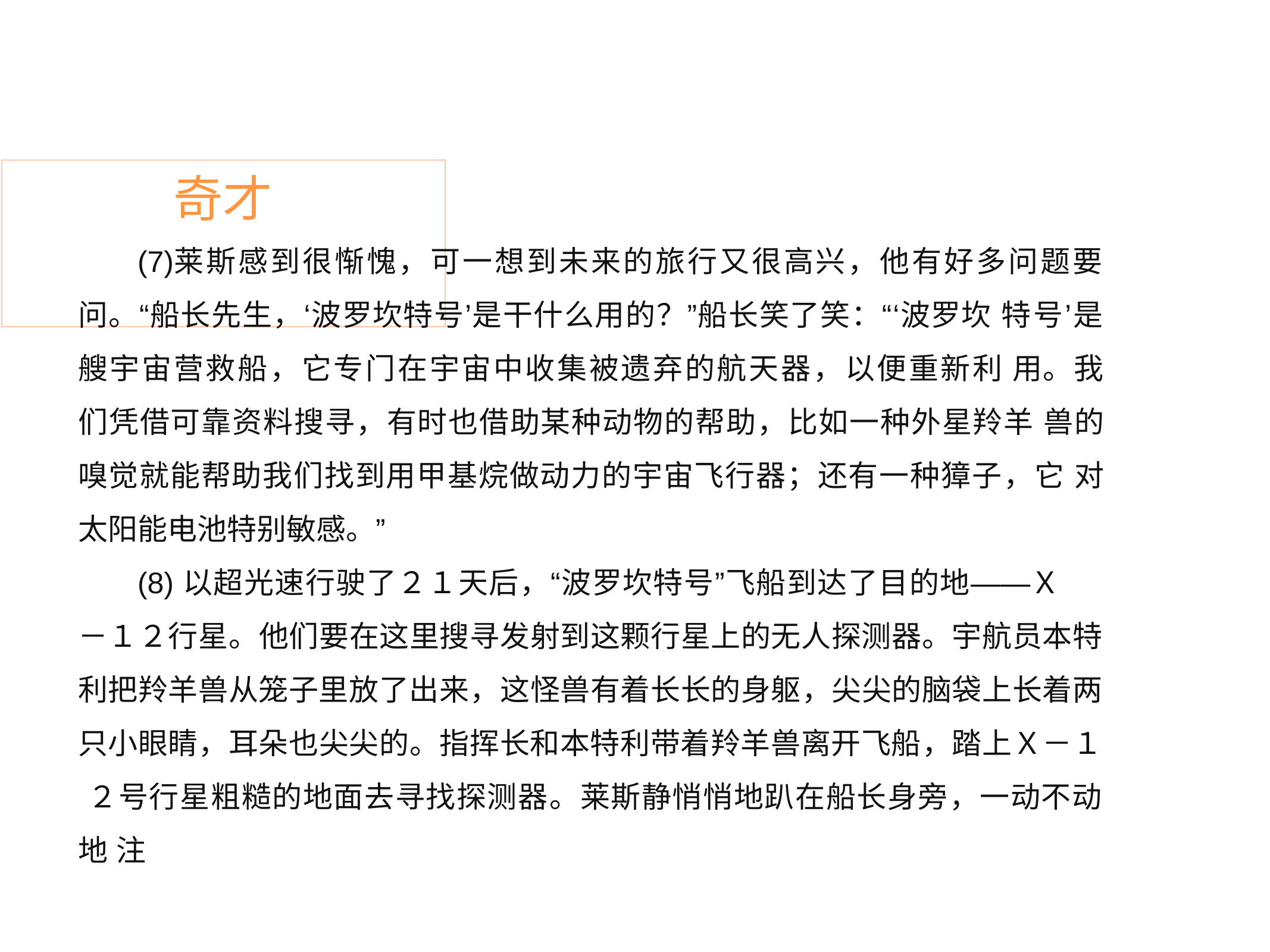

# 奇才
莱斯感到很惭愧，可一想到未来的旅行又很高兴，他有好多问题要 问。“船长先生，‘波罗坎特号’是干什么用的？”船长笑了笑：“‘波罗坎 特号’是艘宇宙营救船，它专门在宇宙中收集被遗弃的航天器，以便重新利 用。我们凭借可靠资料搜寻，有时也借助某种动物的帮助，比如一种外星羚羊 兽的嗅觉就能帮助我们找到用甲基烷做动力的宇宙飞行器；还有一种獐子，它 对太阳能电池特别敏感。”
以超光速行驶了２１天后，“波罗坎特号”飞船到达了目的地——Ｘ
－１２行星。他们要在这里搜寻发射到这颗行星上的无人探测器。宇航员本特 利把羚羊兽从笼子里放了出来，这怪兽有着长长的身躯，尖尖的脑袋上长着两 只小眼睛，耳朵也尖尖的。指挥长和本特利带着羚羊兽离开飞船，踏上Ｘ－１  ２号行星粗糙的地面去寻找探测器。莱斯静悄悄地趴在船长身旁，一动不动地 注